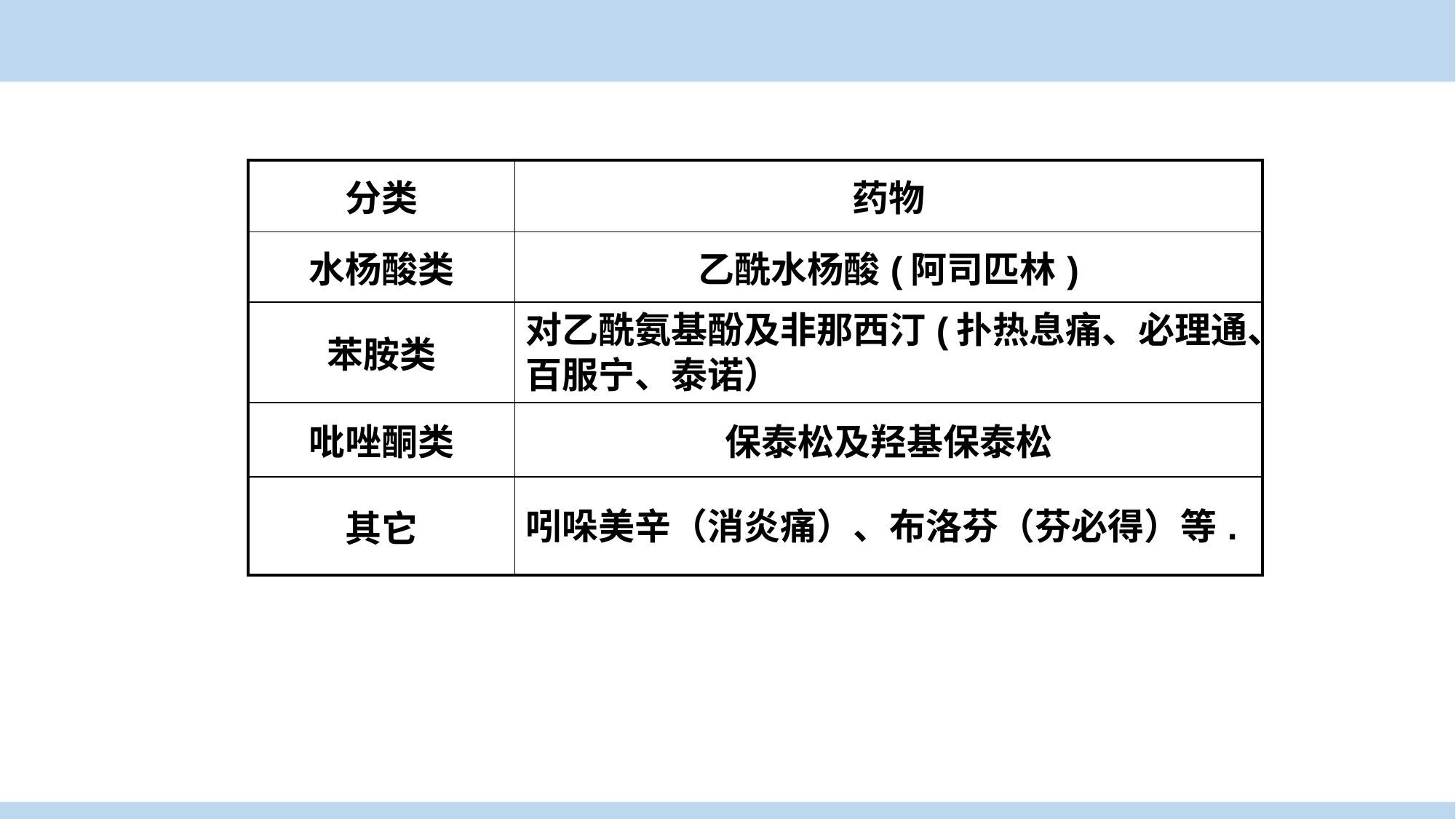

| 分类 | 药物 |
| --- | --- |
| 水杨酸类 | 乙酰水杨酸(阿司匹林) |
| 苯胺类 | 对乙酰氨基酚及非那西汀(扑热息痛、必理通、百服宁、泰诺） |
| 吡唑酮类 | 保泰松及羟基保泰松 |
| 其它 | 吲哚美辛（消炎痛）、布洛芬（芬必得）等. |